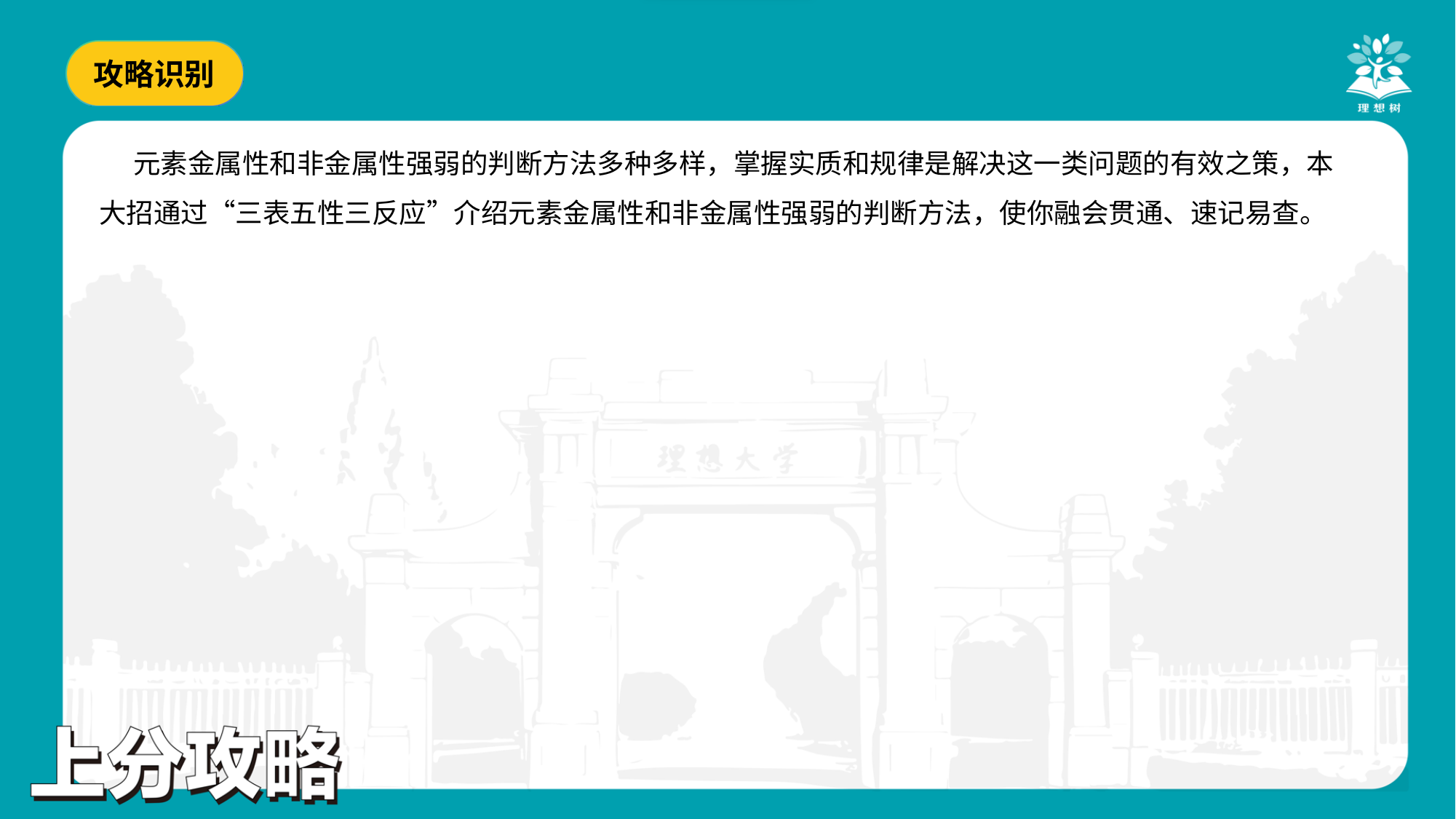

元素金属性和非金属性强弱的判断方法多种多样，掌握实质和规律是解决这一类问题的有效之策，本
大招通过“三表五性三反应”介绍元素金属性和非金属性强弱的判断方法，使你融会贯通、速记易查。